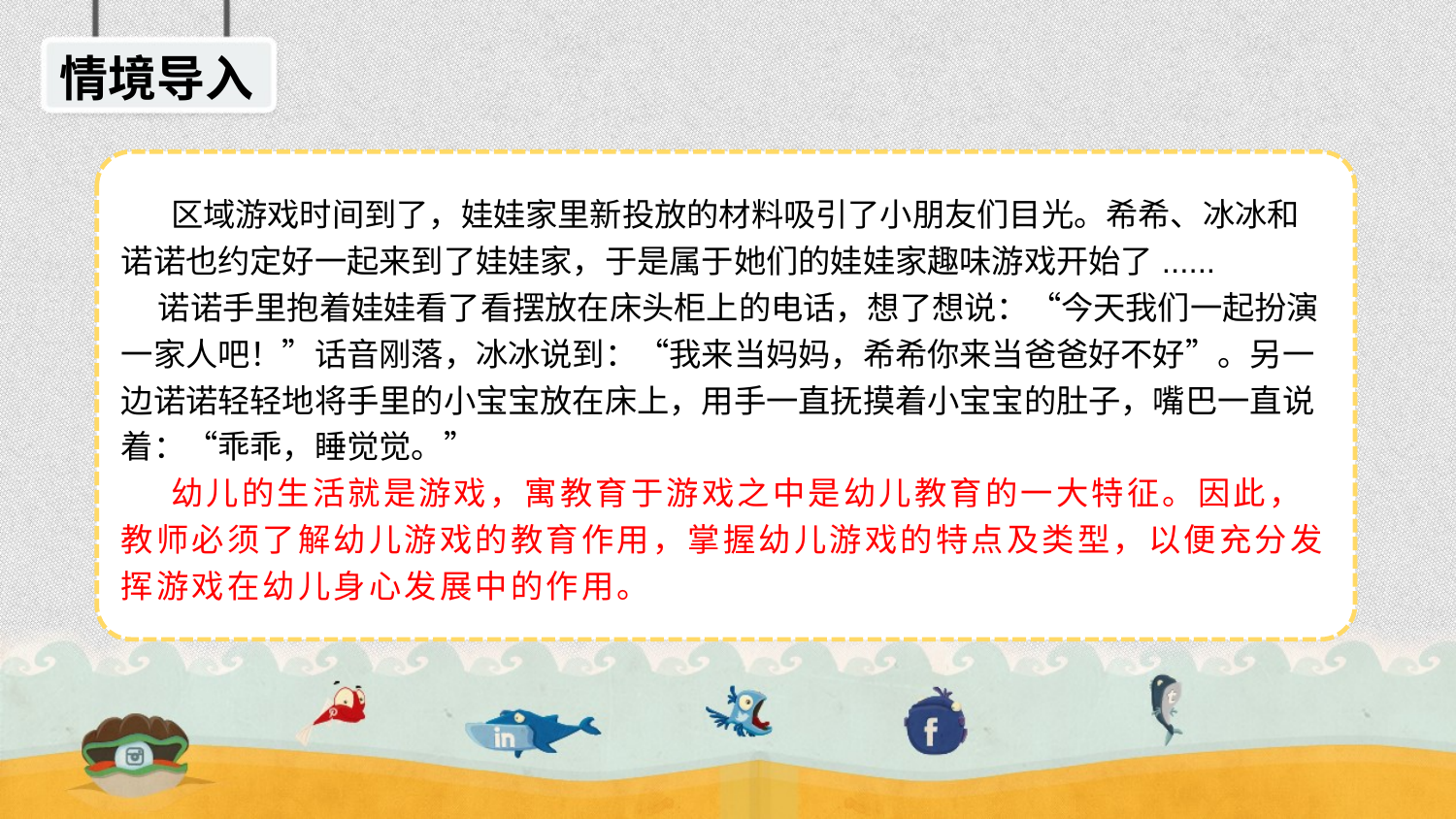

情境导入
    区域游戏时间到了，娃娃家里新投放的材料吸引了小朋友们目光。希希、冰冰和诺诺也约定好一起来到了娃娃家，于是属于她们的娃娃家趣味游戏开始了......
    诺诺手里抱着娃娃看了看摆放在床头柜上的电话，想了想说：“今天我们一起扮演一家人吧！”话音刚落，冰冰说到：“我来当妈妈，希希你来当爸爸好不好”。另一边诺诺轻轻地将手里的小宝宝放在床上，用手一直抚摸着小宝宝的肚子，嘴巴一直说着：“乖乖，睡觉觉。”
    幼儿的生活就是游戏，寓教育于游戏之中是幼儿教育的一大特征。因此，教师必须了解幼儿游戏的教育作用，掌握幼儿游戏的特点及类型，以便充分发挥游戏在幼儿身心发展中的作用。